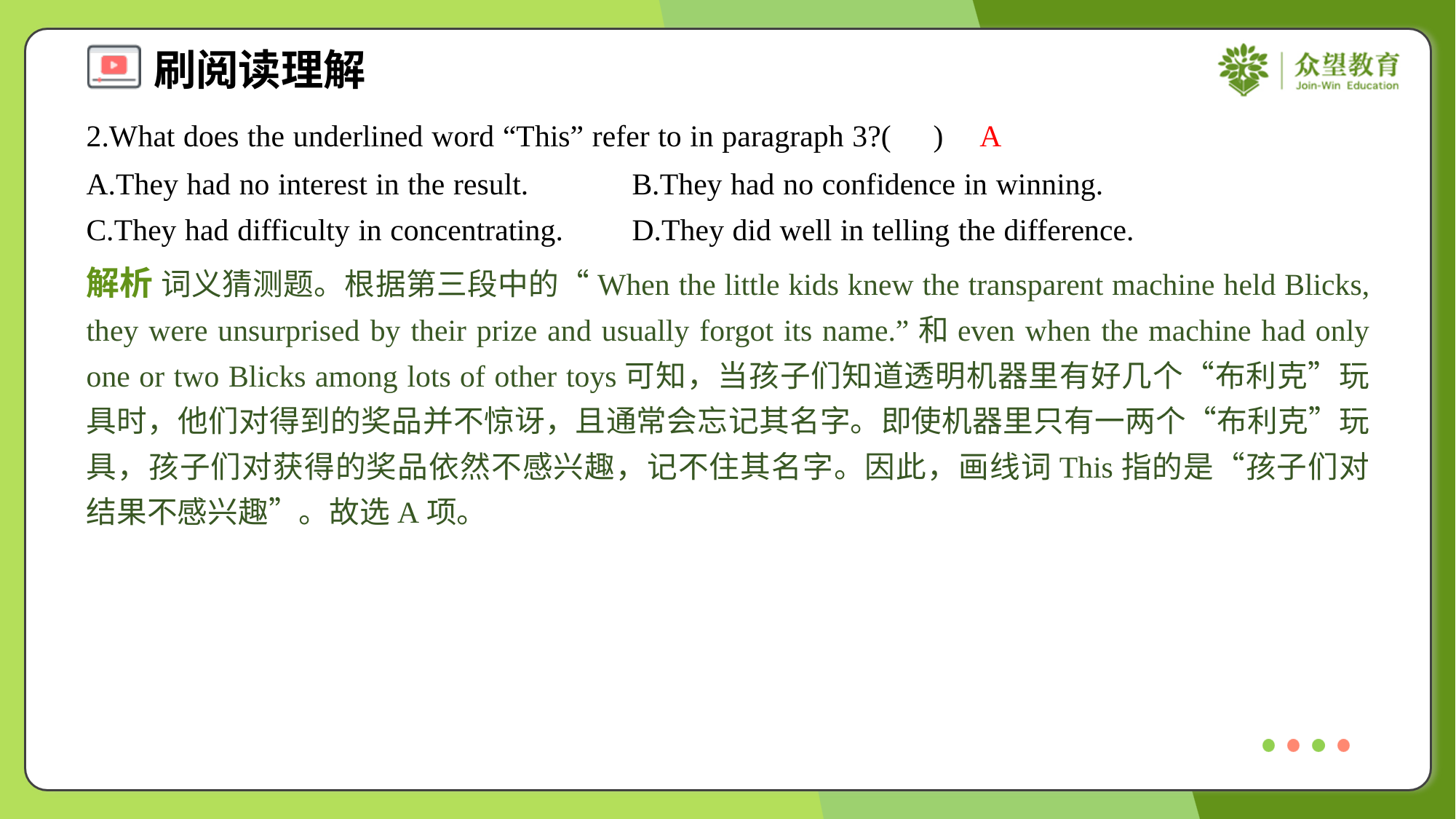

2.What does the underlined word “This” refer to in paragraph 3?(     )
A
A.They had no interest in the result.	B.They had no confidence in winning.
C.They had difficulty in concentrating.	D.They did well in telling the difference.
解析 词义猜测题。根据第三段中的“When the little kids knew the transparent machine held Blicks, they were unsurprised by their prize and usually forgot its name.”和even when the machine had only one or two Blicks among lots of other toys可知，当孩子们知道透明机器里有好几个“布利克”玩具时，他们对得到的奖品并不惊讶，且通常会忘记其名字。即使机器里只有一两个“布利克”玩具，孩子们对获得的奖品依然不感兴趣，记不住其名字。因此，画线词This指的是“孩子们对结果不感兴趣”。故选A项。